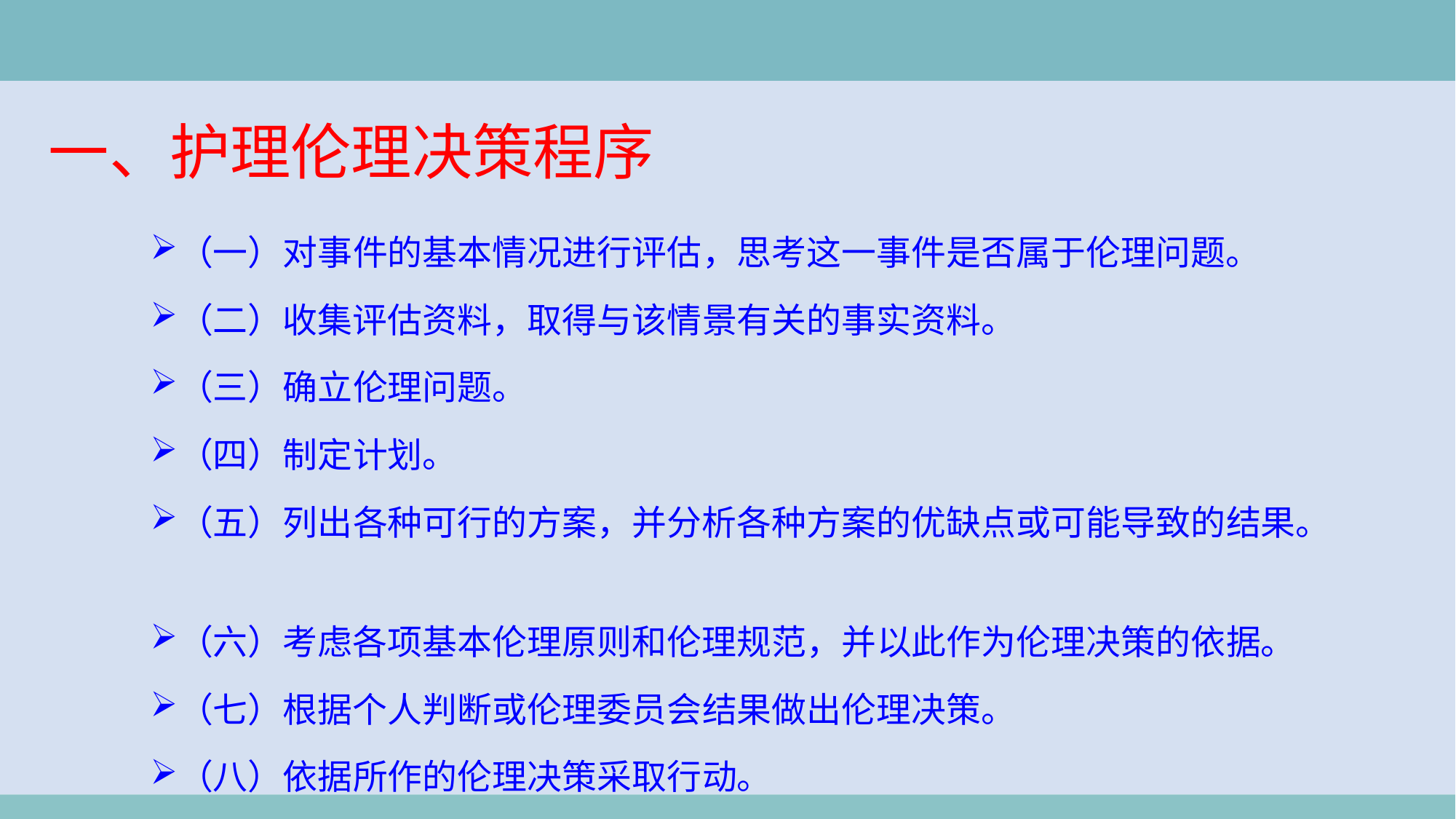

一、护理伦理决策程序
（一）对事件的基本情况进行评估，思考这一事件是否属于伦理问题。
（二）收集评估资料，取得与该情景有关的事实资料。
（三）确立伦理问题。
（四）制定计划。
（五）列出各种可行的方案，并分析各种方案的优缺点或可能导致的结果。
（六）考虑各项基本伦理原则和伦理规范，并以此作为伦理决策的依据。
（七）根据个人判断或伦理委员会结果做出伦理决策。
（八）依据所作的伦理决策采取行动。